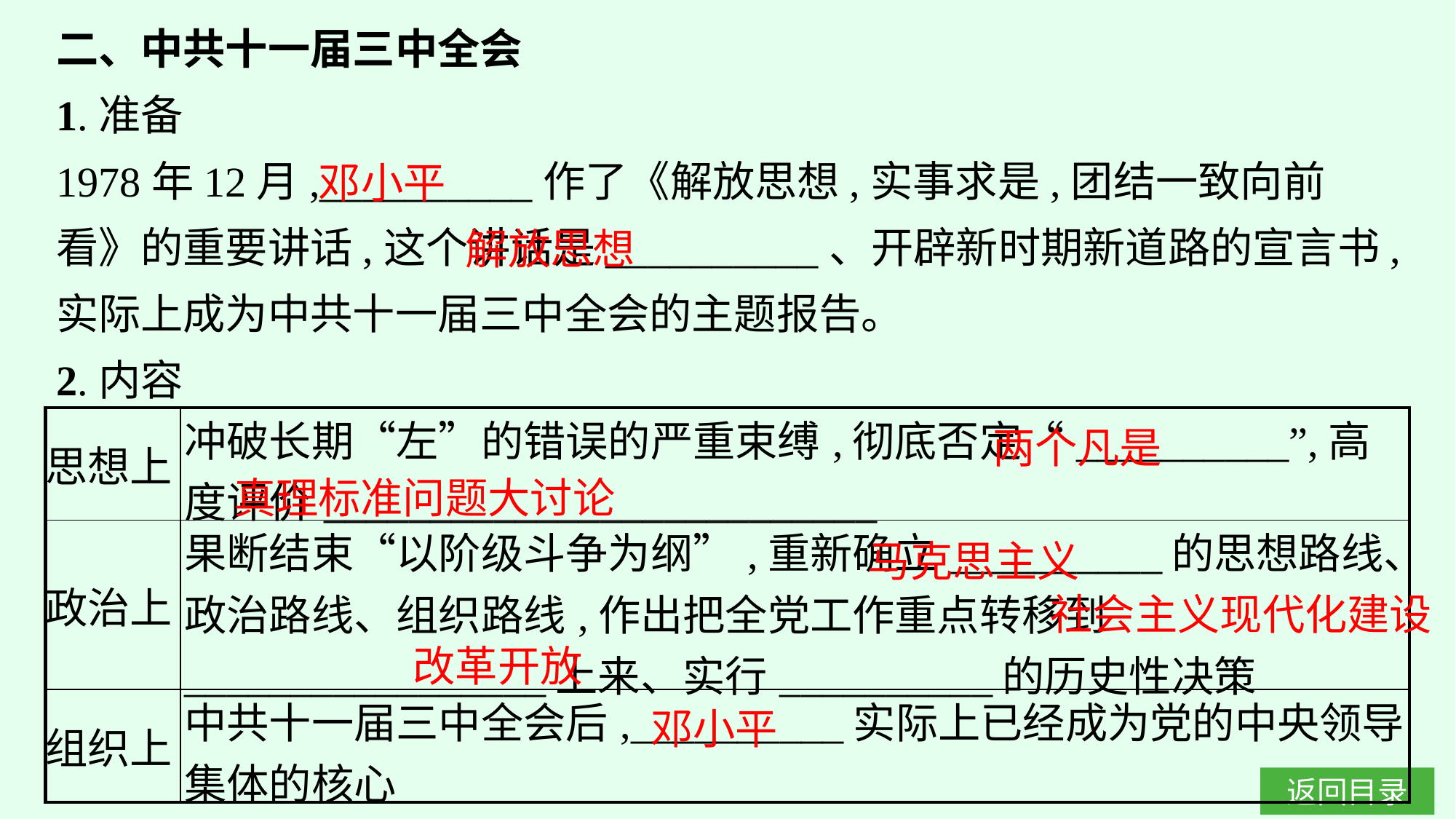

二、中共十一届三中全会
1.准备
1978年12月,__________作了《解放思想,实事求是,团结一致向前看》的重要讲话,这个讲话是__________、开辟新时期新道路的宣言书,实际上成为中共十一届三中全会的主题报告。
2.内容
邓小平
解放思想
两个凡是
| 思想上 | 冲破长期“左”的错误的严重束缚,彻底否定“\_\_\_\_\_\_\_\_\_\_”,高度评价\_\_\_\_\_\_\_\_\_\_\_\_\_\_\_\_\_\_\_\_\_\_\_\_\_\_ |
| --- | --- |
| 政治上 | 果断结束“以阶级斗争为纲”,重新确立\_\_\_\_\_\_\_\_\_\_的思想路线、政治路线、组织路线,作出把全党工作重点转移到\_\_\_\_\_\_\_\_\_\_\_\_\_\_\_\_\_上来、实行\_\_\_\_\_\_\_\_\_\_的历史性决策 |
| 组织上 | 中共十一届三中全会后,\_\_\_\_\_\_\_\_\_\_实际上已经成为党的中央领导集体的核心 |
真理标准问题大讨论
马克思主义
社会主义现代化建设
改革开放
邓小平